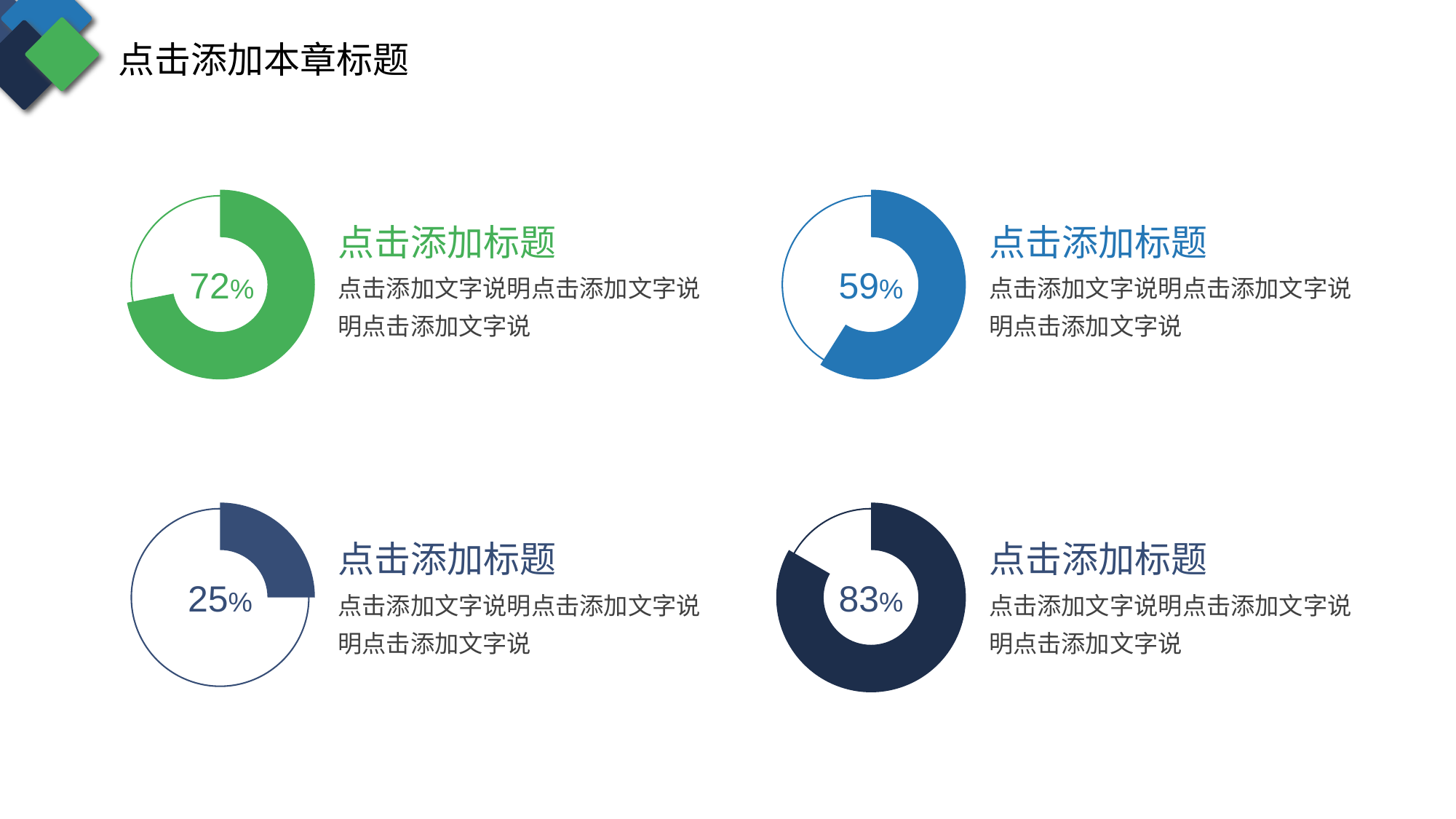

点击添加本章标题

### Chart

| Category | 销售额 |
|---|---|
| 第一季度 | 8.2 |
| 第二季度 | 3.2 |

### Chart

| Category | 销售额 |
|---|---|
| 第一季度 | 4.6 |
| 第二季度 | 3.2 |

点击添加标题
点击添加标题
72%
59%
点击添加文字说明点击添加文字说明点击添加文字说
点击添加文字说明点击添加文字说明点击添加文字说

### Chart

| Category | 销售额 |
|---|---|
| 第一季度 | 4.0 |
| 第二季度 | 12.0 |

### Chart

| Category | 销售额 |
|---|---|
| 第一季度 | 20.0 |
| 第二季度 | 4.0 |

点击添加标题
点击添加标题
25%
83%
点击添加文字说明点击添加文字说明点击添加文字说
点击添加文字说明点击添加文字说明点击添加文字说
PPT模板下载：www.1ppt.com/moban/     行业PPT模板：www.1ppt.com/hangye/
节日PPT模板：www.1ppt.com/jieri/           PPT素材下载：www.1ppt.com/sucai/
PPT背景图片：www.1ppt.com/beijing/      PPT图表下载：www.1ppt.com/tubiao/
优秀PPT下载：www.1ppt.com/xiazai/        PPT教程： www.1ppt.com/powerpoint/
Word教程： www.1ppt.com/word/              Excel教程：www.1ppt.com/excel/
资料下载：www.1ppt.com/ziliao/                PPT课件下载：www.1ppt.com/kejian/
范文下载：www.1ppt.com/fanwen/             试卷下载：www.1ppt.com/shiti/
教案下载：www.1ppt.com/jiaoan/
字体下载：www.1ppt.com/ziti/